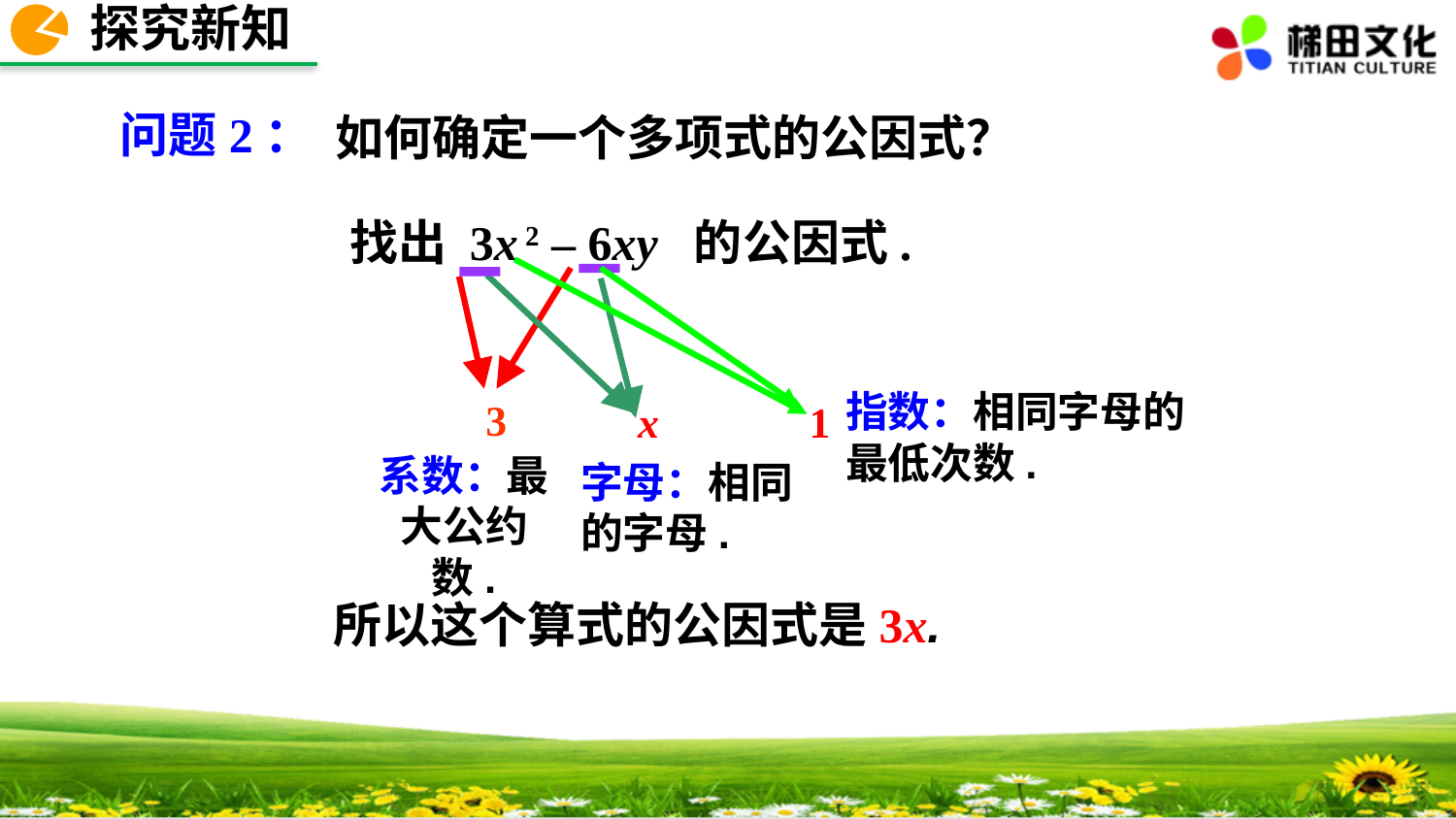

探究新知

问题2：
如何确定一个多项式的公因式？
     找出 3x 2 – 6xy  的公因式.

指数：相同字母的最低次数.
3
x
1
系数：最大公约数.
字母：相同的字母.
所以这个算式的公因式是3x.